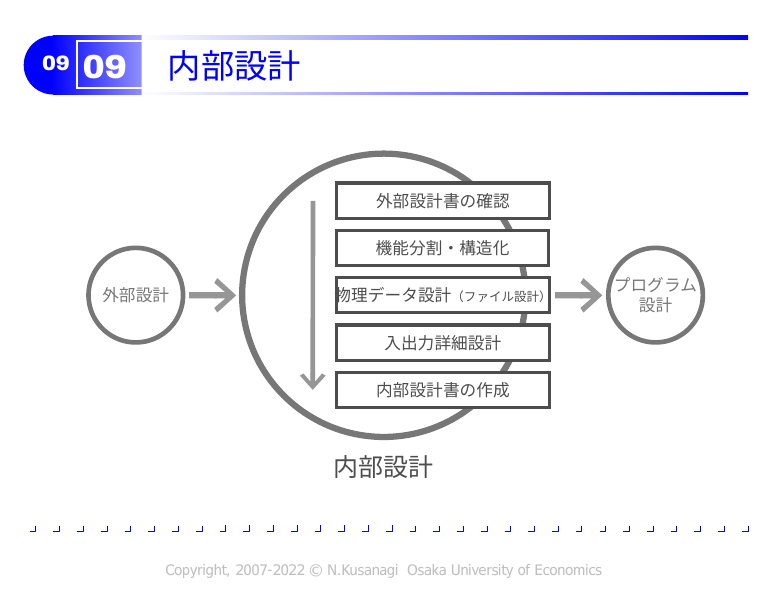

# 09   内部設計

外部設計書の確認
機能分割・構造化
外部設計
プログラム
設計

物理データ設計（ファイル設計）

入出力詳細設計
内部設計書の作成
内部設計